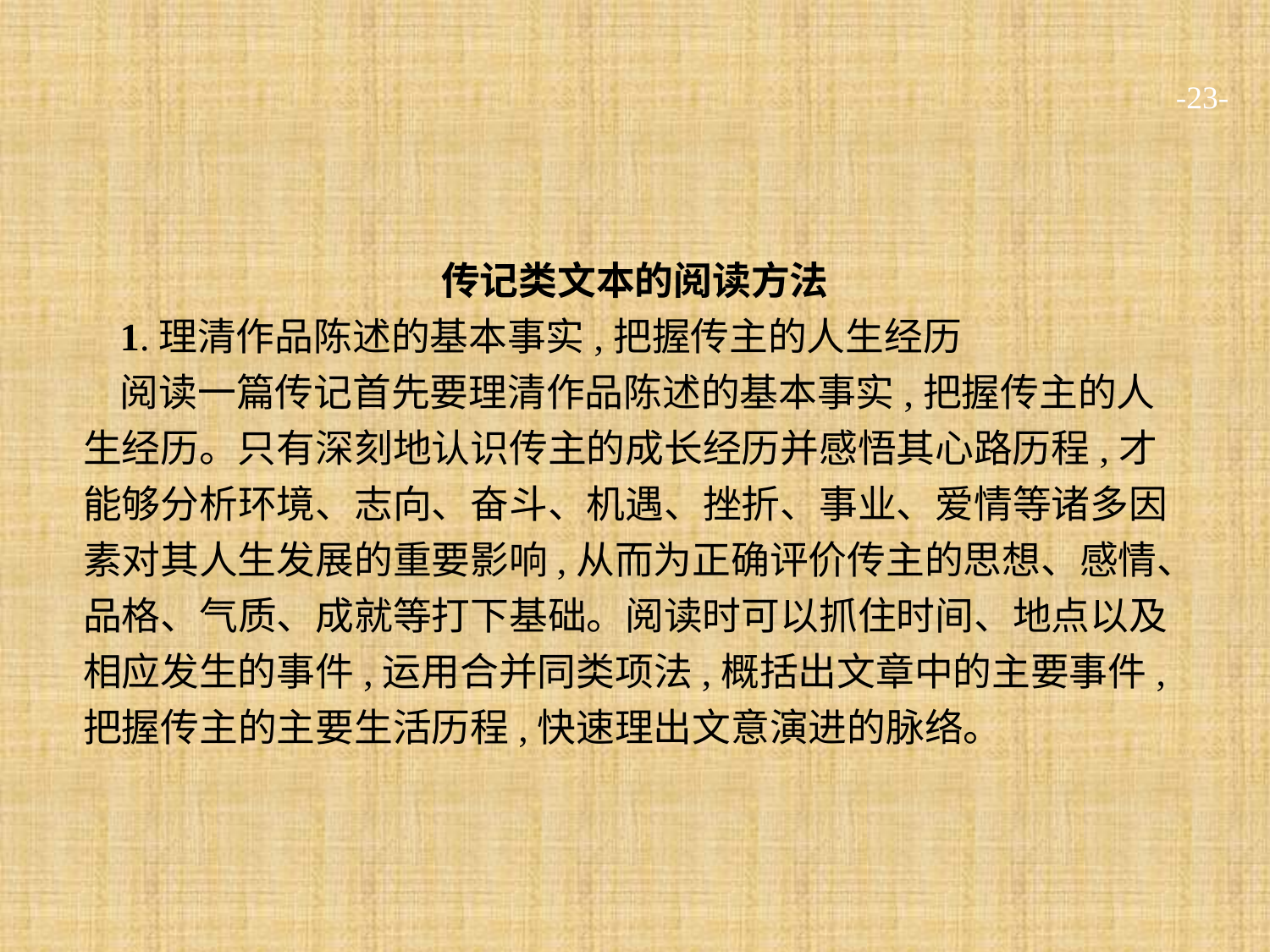

-23-
传记类文本的阅读方法
1.理清作品陈述的基本事实,把握传主的人生经历
阅读一篇传记首先要理清作品陈述的基本事实,把握传主的人生经历。只有深刻地认识传主的成长经历并感悟其心路历程,才能够分析环境、志向、奋斗、机遇、挫折、事业、爱情等诸多因素对其人生发展的重要影响,从而为正确评价传主的思想、感情、品格、气质、成就等打下基础。阅读时可以抓住时间、地点以及相应发生的事件,运用合并同类项法,概括出文章中的主要事件,把握传主的主要生活历程,快速理出文意演进的脉络。